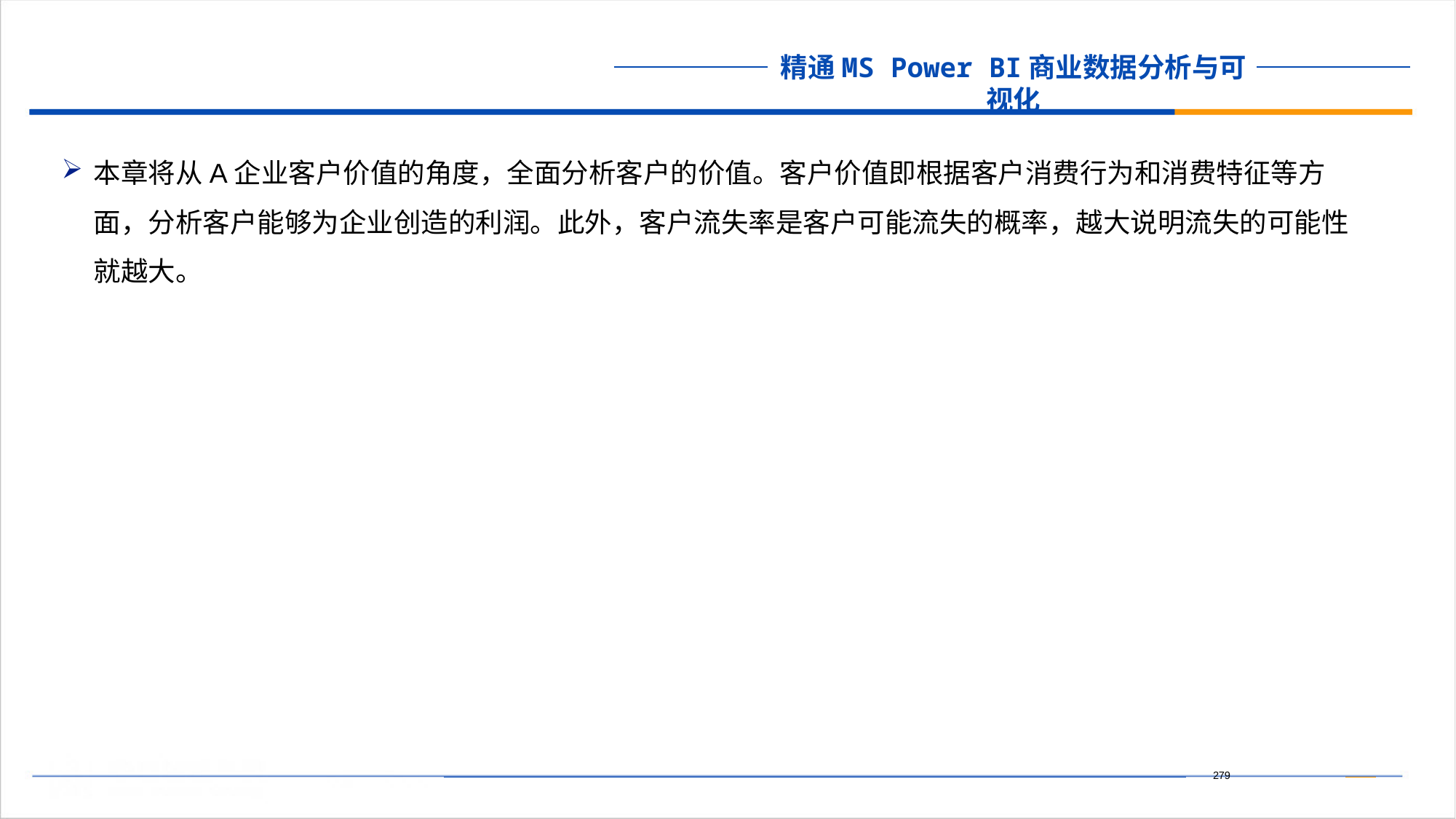

本章将从A企业客户价值的角度，全面分析客户的价值。客户价值即根据客户消费行为和消费特征等方面，分析客户能够为企业创造的利润。此外，客户流失率是客户可能流失的概率，越大说明流失的可能性就越大。